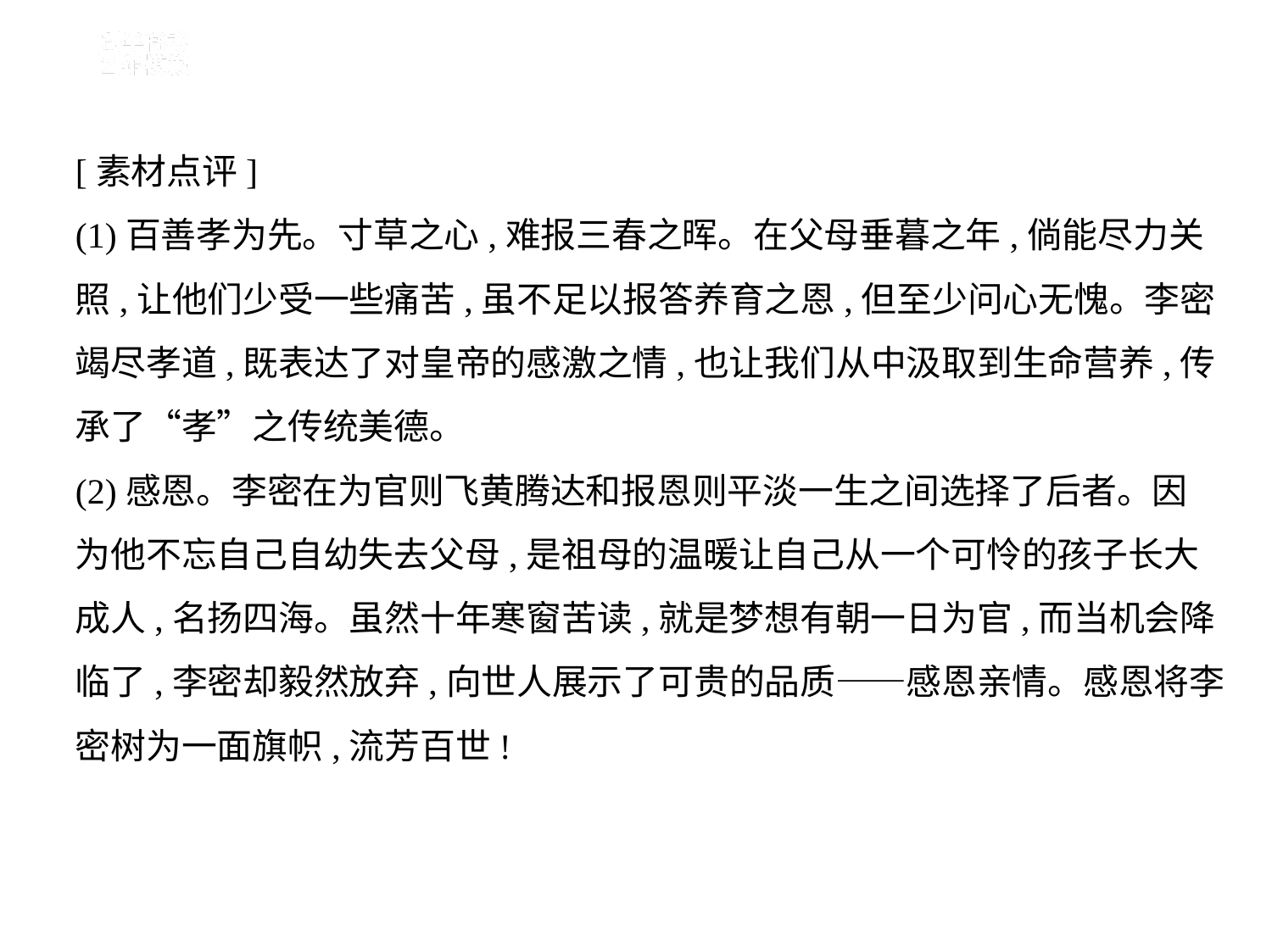

[素材点评]
(1)百善孝为先。寸草之心,难报三春之晖。在父母垂暮之年,倘能尽力关
照,让他们少受一些痛苦,虽不足以报答养育之恩,但至少问心无愧。李密
竭尽孝道,既表达了对皇帝的感激之情,也让我们从中汲取到生命营养,传
承了“孝”之传统美德。
(2)感恩。李密在为官则飞黄腾达和报恩则平淡一生之间选择了后者。因
为他不忘自己自幼失去父母,是祖母的温暖让自己从一个可怜的孩子长大
成人,名扬四海。虽然十年寒窗苦读,就是梦想有朝一日为官,而当机会降
临了,李密却毅然放弃,向世人展示了可贵的品质——感恩亲情。感恩将李
密树为一面旗帜,流芳百世!